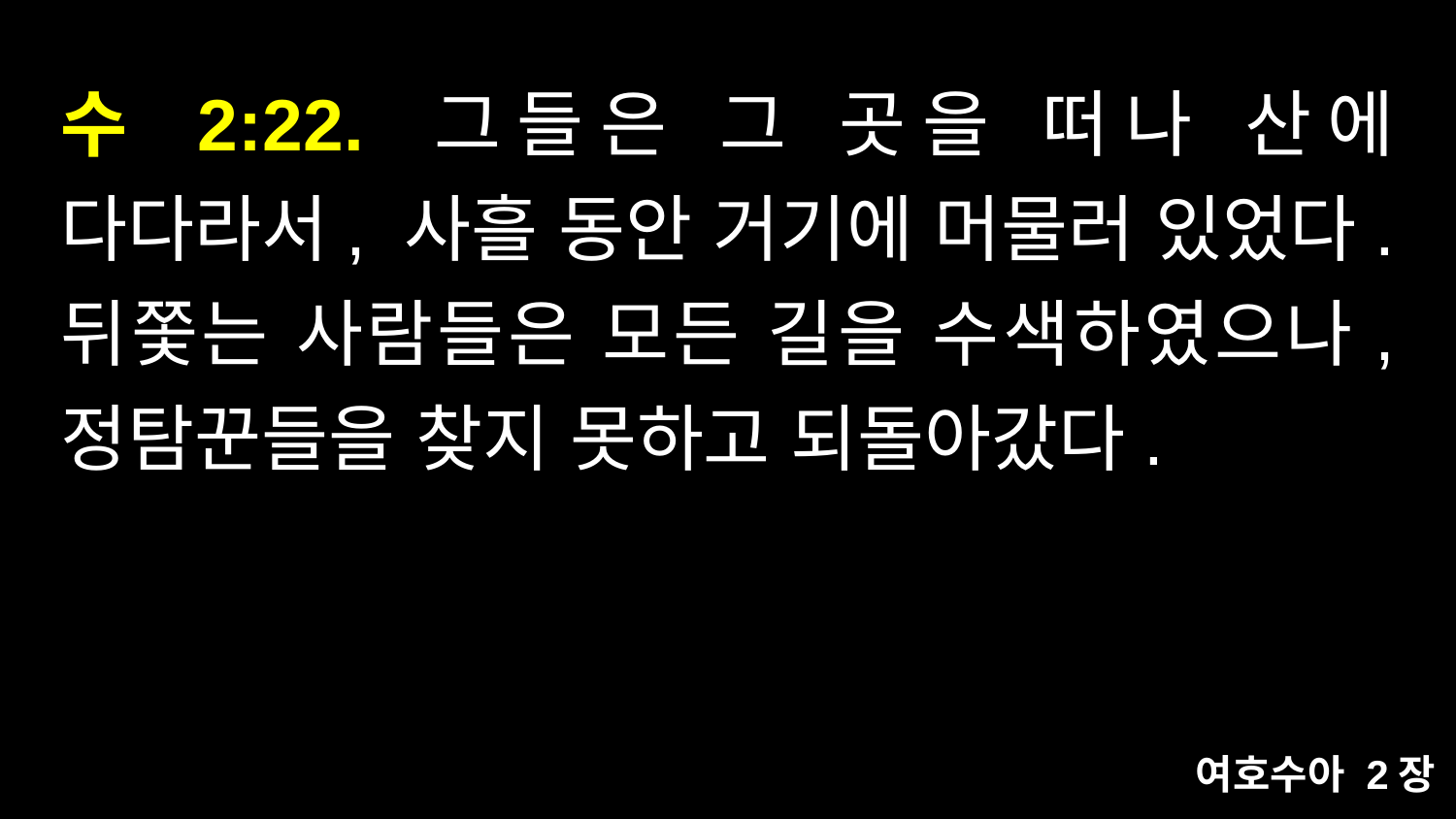

# 수 2:22. 그들은 그 곳을 떠나 산에 다다라서, 사흘 동안 거기에 머물러 있었다. 뒤쫓는 사람들은 모든 길을 수색하였으나, 정탐꾼들을 찾지 못하고 되돌아갔다.
여호수아 2장